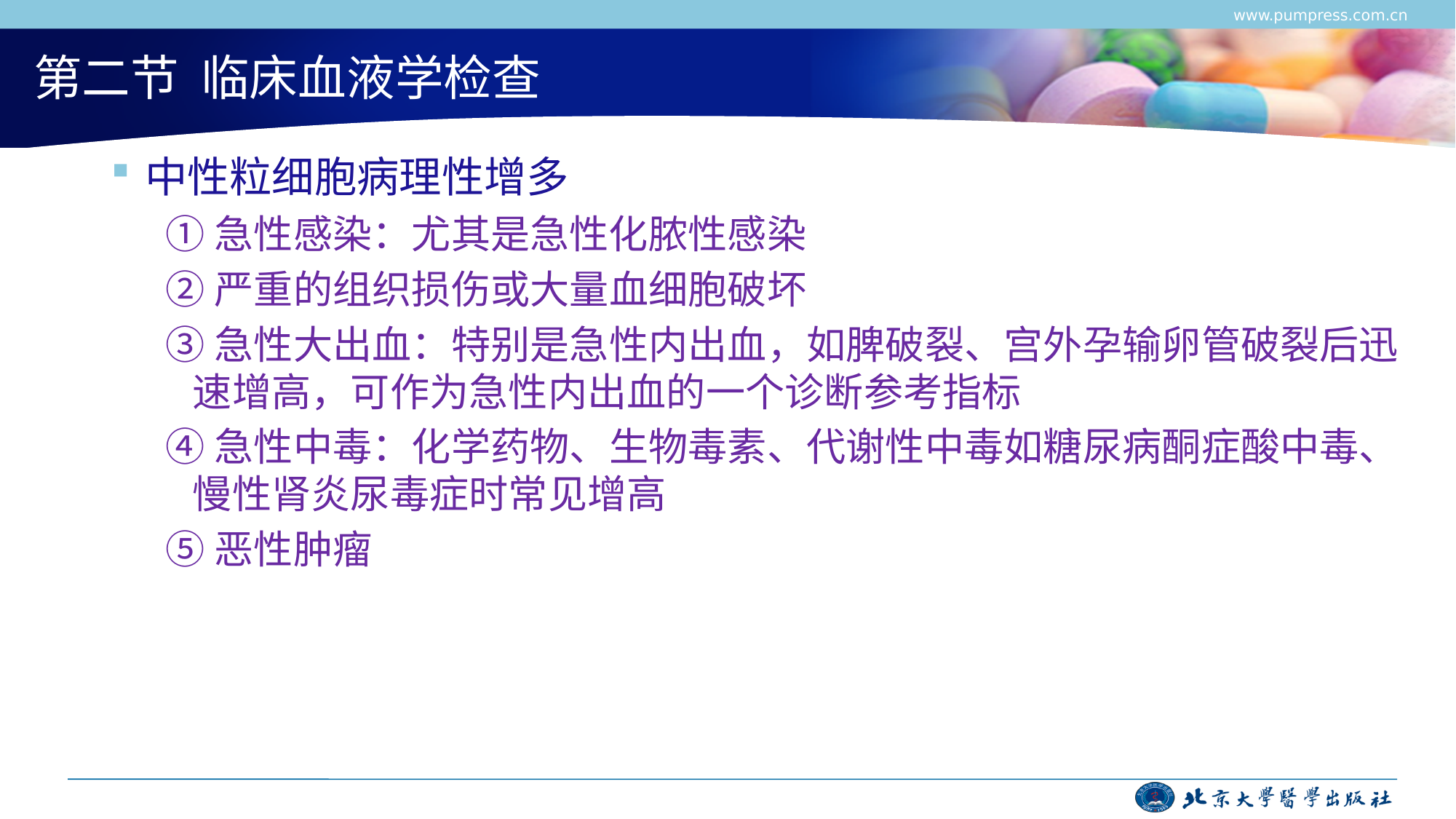

www.pumpress.com.cn
# 第二节  临床血液学检查
中性粒细胞病理性增多
①急性感染：尤其是急性化脓性感染
②严重的组织损伤或大量血细胞破坏
③急性大出血：特别是急性内出血，如脾破裂、宫外孕输卵管破裂后迅速增高，可作为急性内出血的一个诊断参考指标
④急性中毒：化学药物、生物毒素、代谢性中毒如糖尿病酮症酸中毒、慢性肾炎尿毒症时常见增高
⑤恶性肿瘤